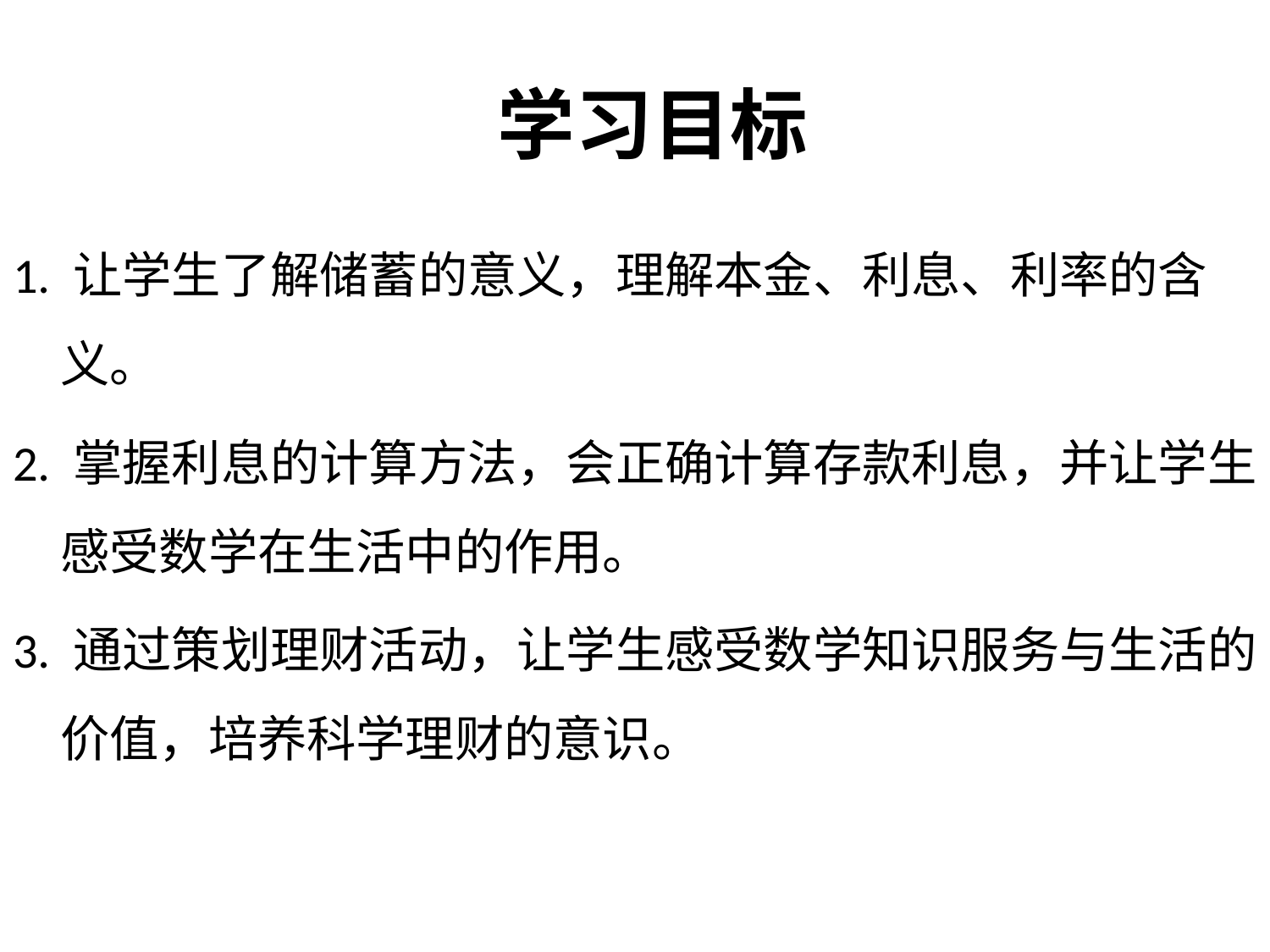

学习目标
1. 让学生了解储蓄的意义，理解本金、利息、利率的含义。
2. 掌握利息的计算方法，会正确计算存款利息，并让学生感受数学在生活中的作用。
3. 通过策划理财活动，让学生感受数学知识服务与生活的价值，培养科学理财的意识。